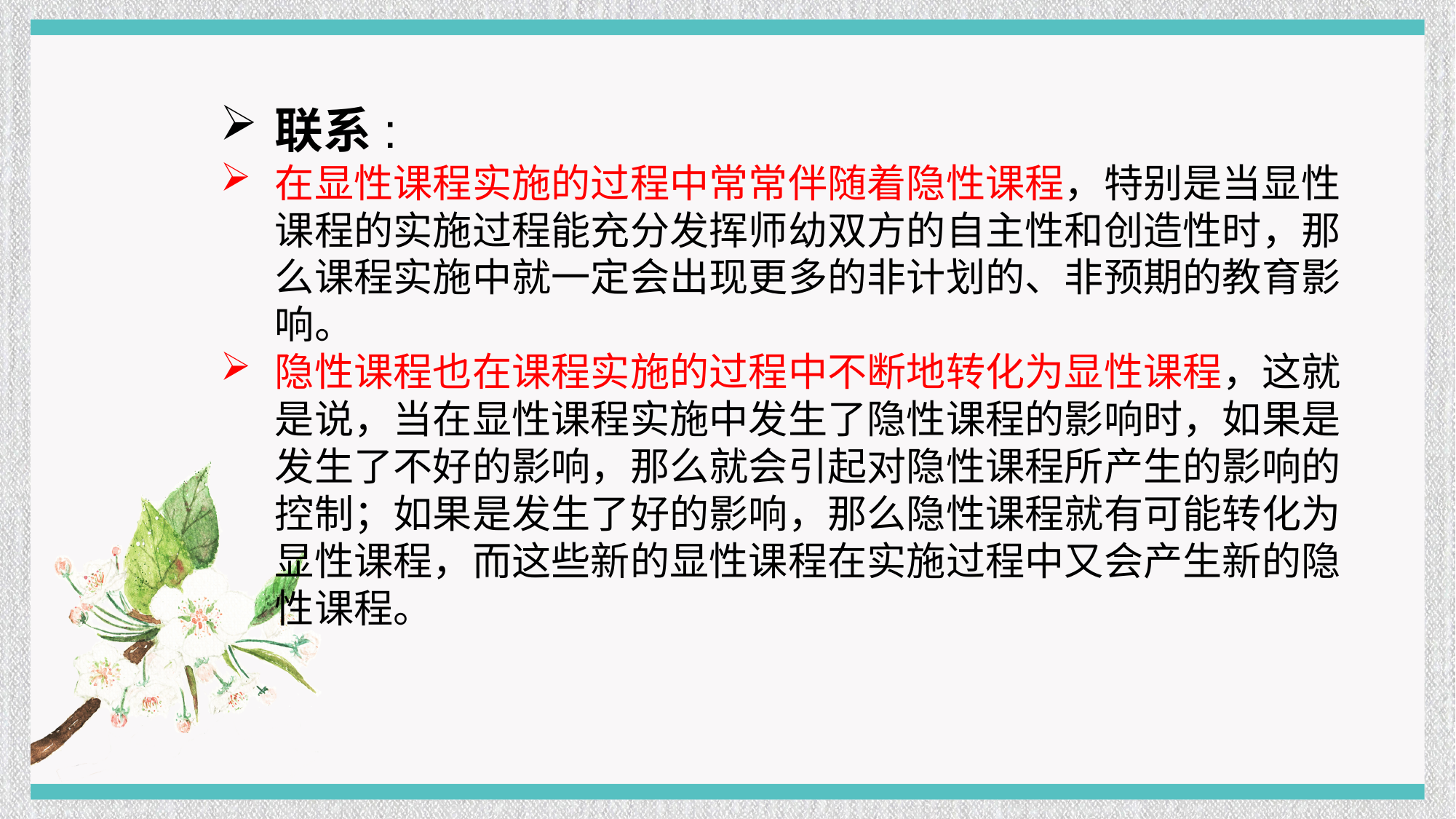

联系:
在显性课程实施的过程中常常伴随着隐性课程，特别是当显性课程的实施过程能充分发挥师幼双方的自主性和创造性时，那么课程实施中就一定会出现更多的非计划的、非预期的教育影响。
隐性课程也在课程实施的过程中不断地转化为显性课程，这就是说，当在显性课程实施中发生了隐性课程的影响时，如果是发生了不好的影响，那么就会引起对隐性课程所产生的影响的控制；如果是发生了好的影响，那么隐性课程就有可能转化为显性课程，而这些新的显性课程在实施过程中又会产生新的隐性课程。